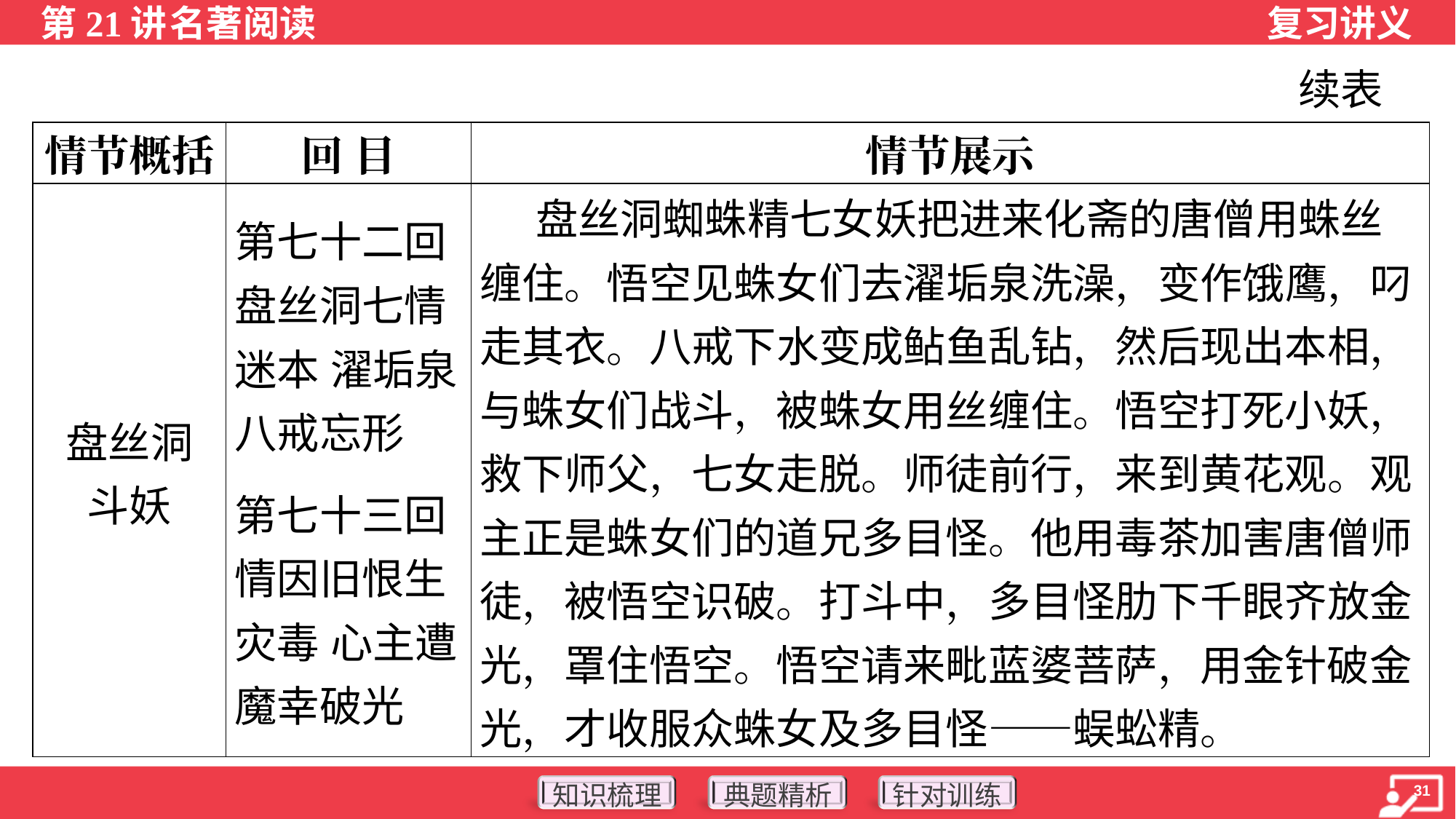

续表
| 情节概括 | 回 目 | 情节展示 |
| --- | --- | --- |
| 盘丝洞 斗妖 | 第七十二回 盘丝洞七情迷本 濯垢泉八戒忘形 第七十三回 情因旧恨生灾毒 心主遭魔幸破光 | 盘丝洞蜘蛛精七女妖把进来化斋的唐僧用蛛丝缠住。悟空见蛛女们去濯垢泉洗澡，变作饿鹰，叼走其衣。八戒下水变成鲇鱼乱钻，然后现出本相，与蛛女们战斗，被蛛女用丝缠住。悟空打死小妖，救下师父，七女走脱。师徒前行，来到黄花观。观主正是蛛女们的道兄多目怪。他用毒茶加害唐僧师徒，被悟空识破。打斗中，多目怪肋下千眼齐放金光，罩住悟空。悟空请来毗蓝婆菩萨，用金针破金光，才收服众蛛女及多目怪——蜈蚣精。 |